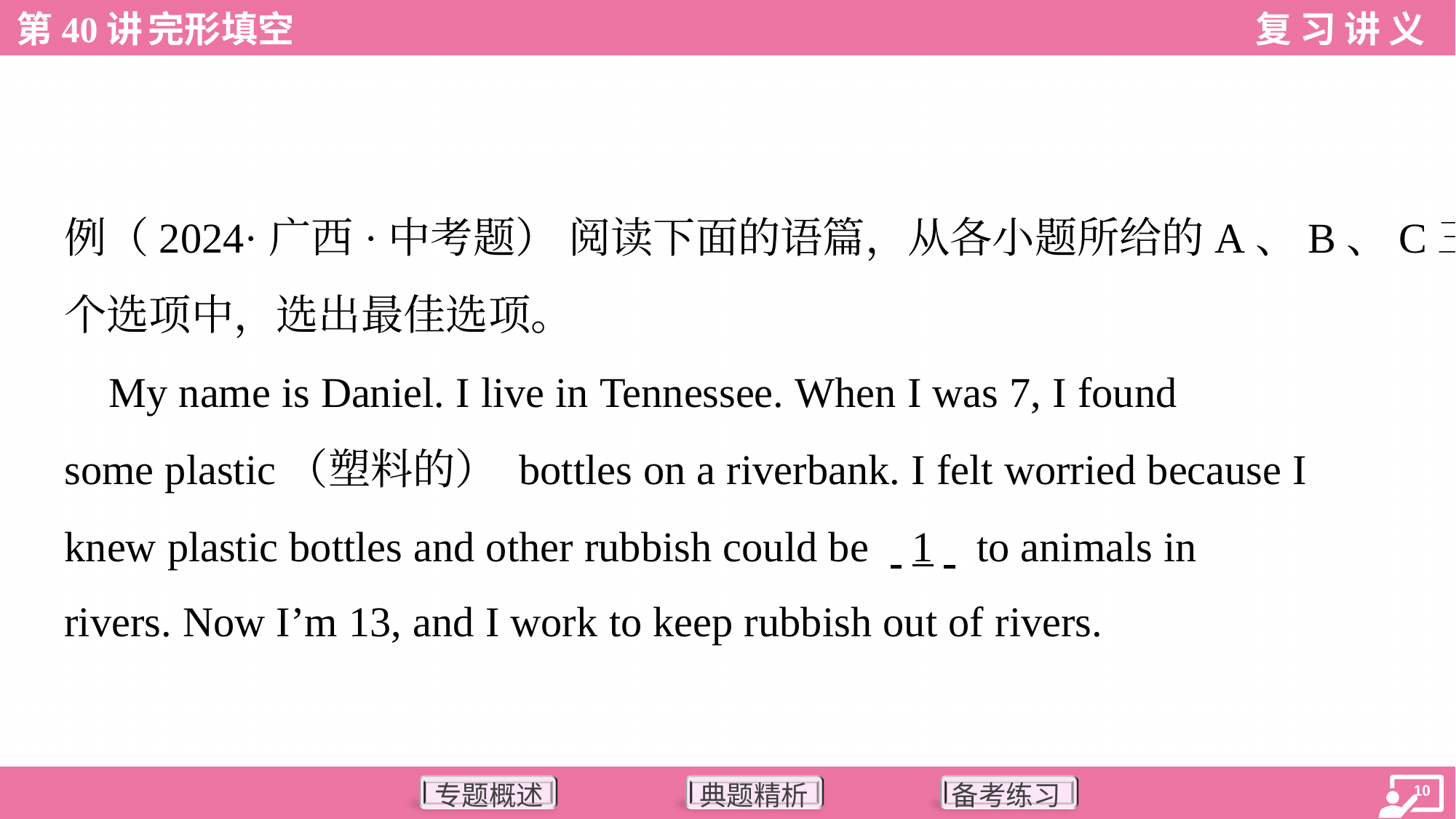

例（2024·广西·中考题） 阅读下面的语篇，从各小题所给的A、B、C三
个选项中，选出最佳选项。
    My name is Daniel. I live in Tennessee. When I was 7, I found
some plastic（塑料的） bottles on a riverbank. I felt worried because I
knew plastic bottles and other rubbish could be . .1. . to animals in
rivers. Now I’m 13, and I work to keep rubbish out of rivers.